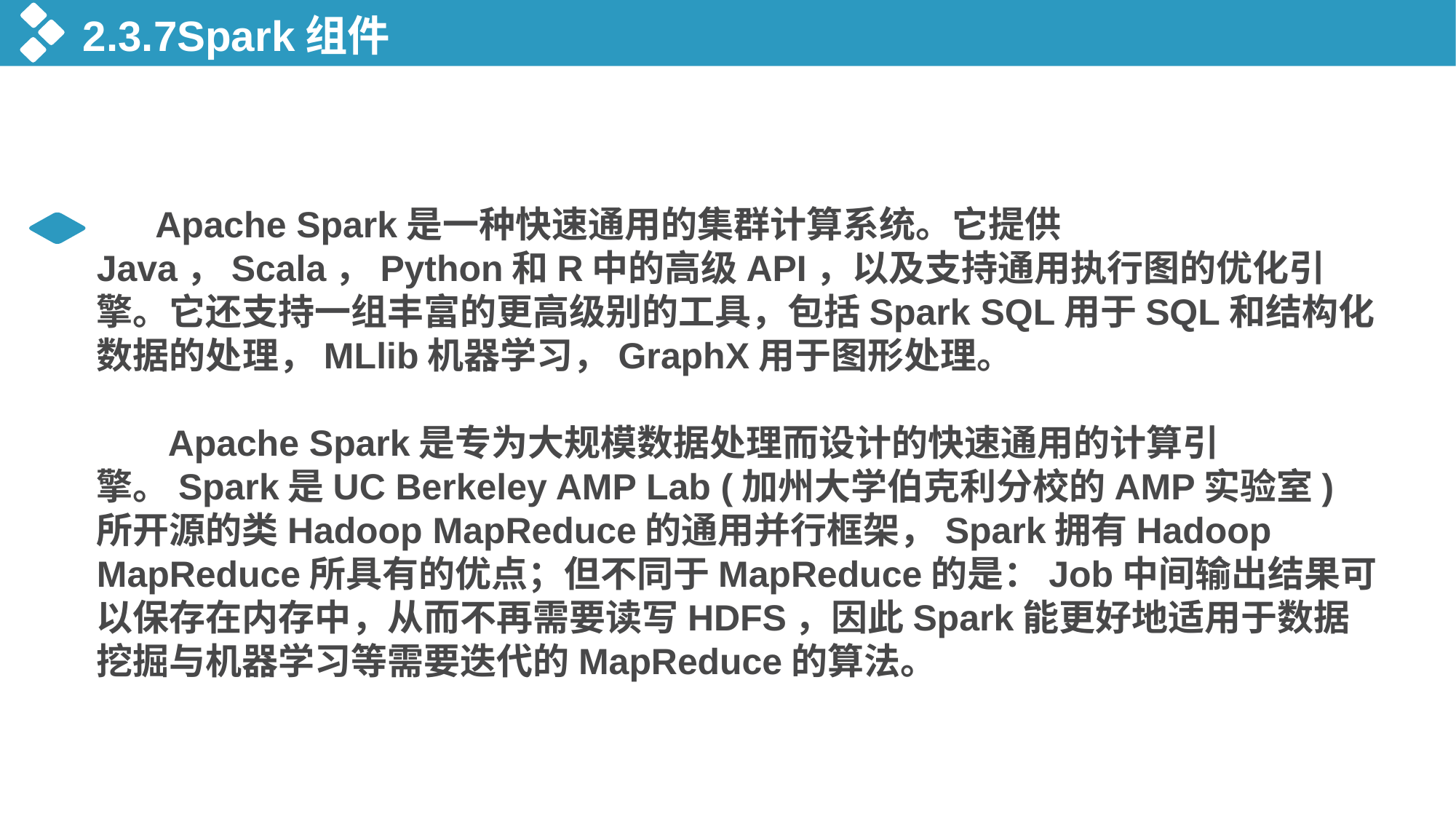

2.3.7Spark组件
       Apache Spark是一种快速通用的集群计算系统。它提供Java，Scala，Python和R中的高级API，以及支持通用执行图的优化引擎。它还支持一组丰富的更高级别的工具，包括Spark SQL用于SQL和结构化数据的处理，MLlib机器学习，GraphX用于图形处理。

       Apache Spark是专为大规模数据处理而设计的快速通用的计算引擎。Spark是UC Berkeley AMP Lab (加州大学伯克利分校的AMP实验室)所开源的类Hadoop MapReduce的通用并行框架，Spark拥有Hadoop MapReduce所具有的优点；但不同于MapReduce的是：Job中间输出结果可以保存在内存中，从而不再需要读写HDFS，因此Spark能更好地适用于数据挖掘与机器学习等需要迭代的MapReduce的算法。